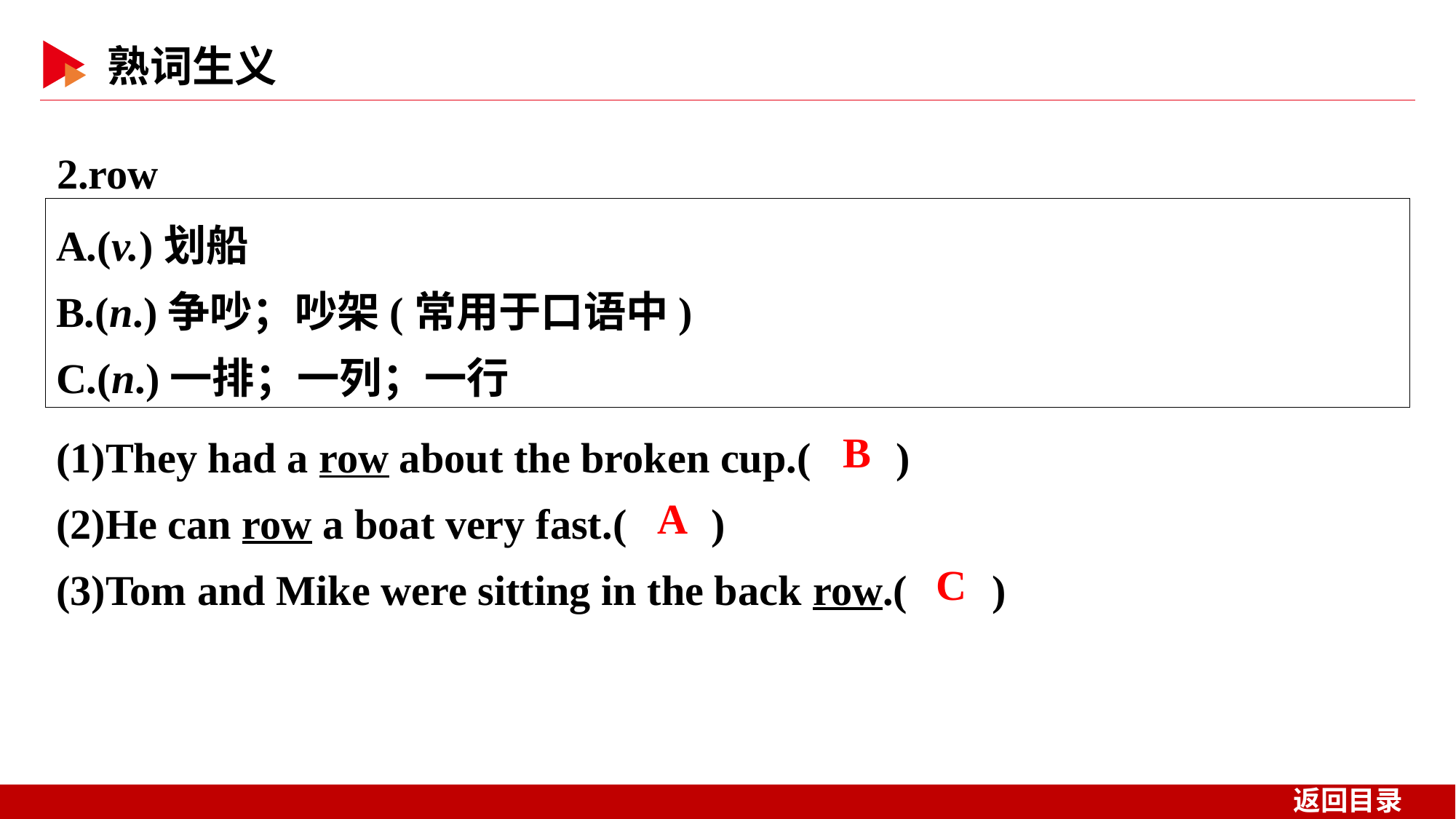

2.row
A.(v.)划船
B.(n.)争吵；吵架(常用于口语中)
C.(n.)一排；一列；一行
(1)They had a row about the broken cup.(        )
(2)He can row a boat very fast.(        )
(3)Tom and Mike were sitting in the back row.(        )
   B
   A
   C